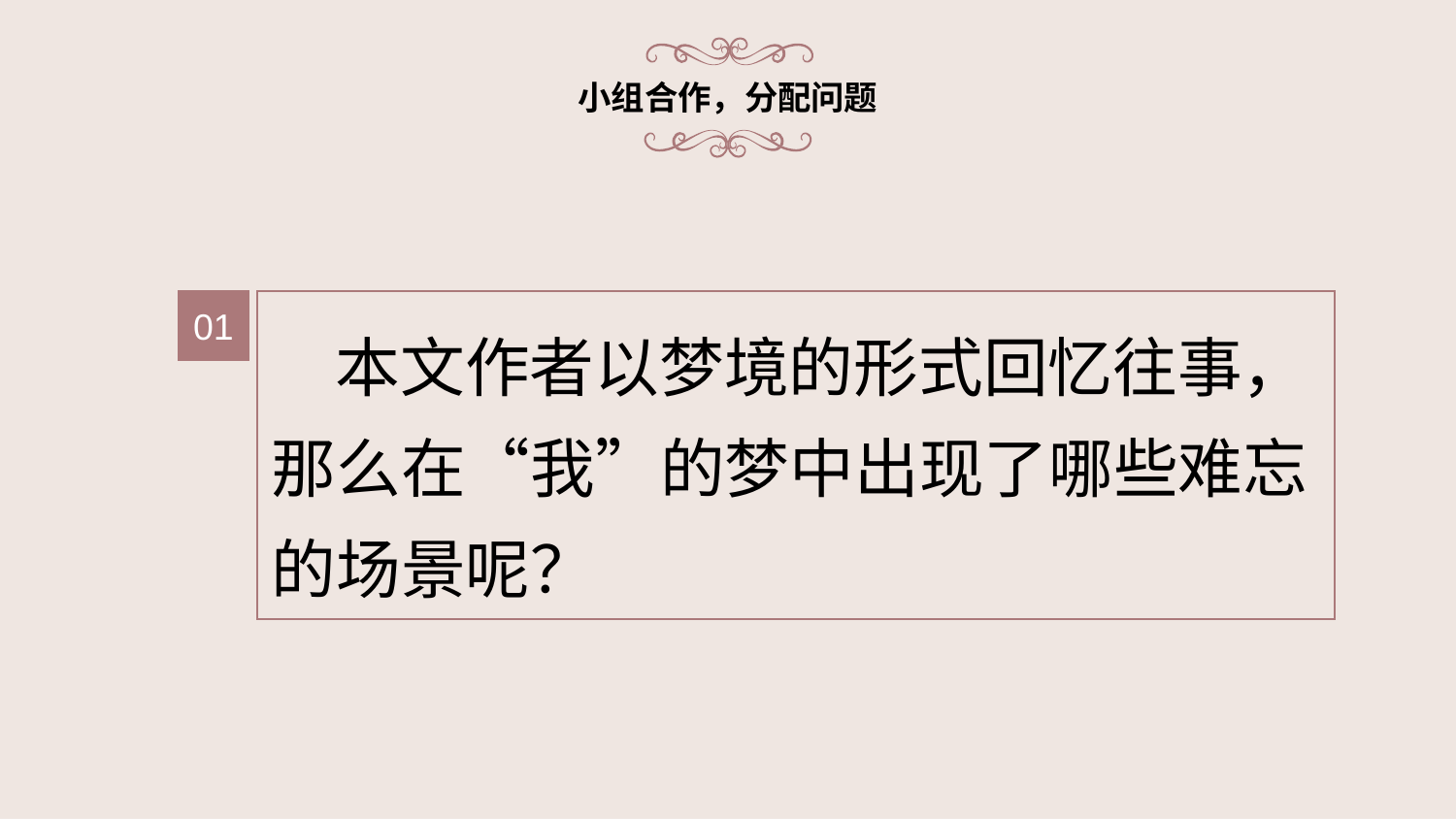

# 小组合作，分配问题
https://www.ypppt.com/
01
    本文作者以梦境的形式回忆往事，那么在“我”的梦中出现了哪些难忘的场景呢？